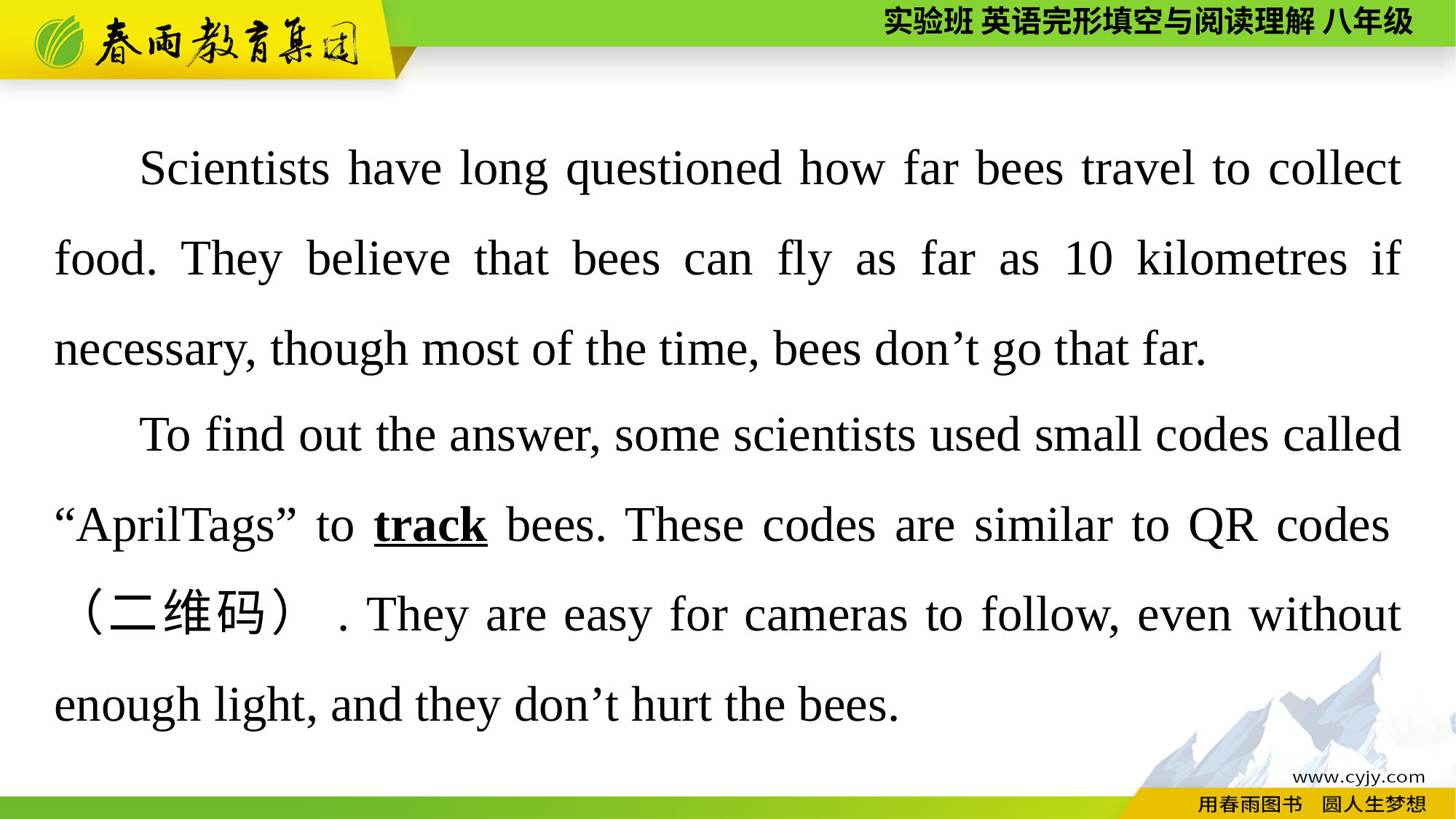

Scientists have long questioned how far bees travel to collect food. They believe that bees can fly as far as 10 kilometres if necessary, though most of the time, bees don’t go that far.
To find out the answer, some scientists used small codes called “AprilTags” to track bees. These codes are similar to QR codes（二维码）. They are easy for cameras to follow, even without enough light, and they don’t hurt the bees.